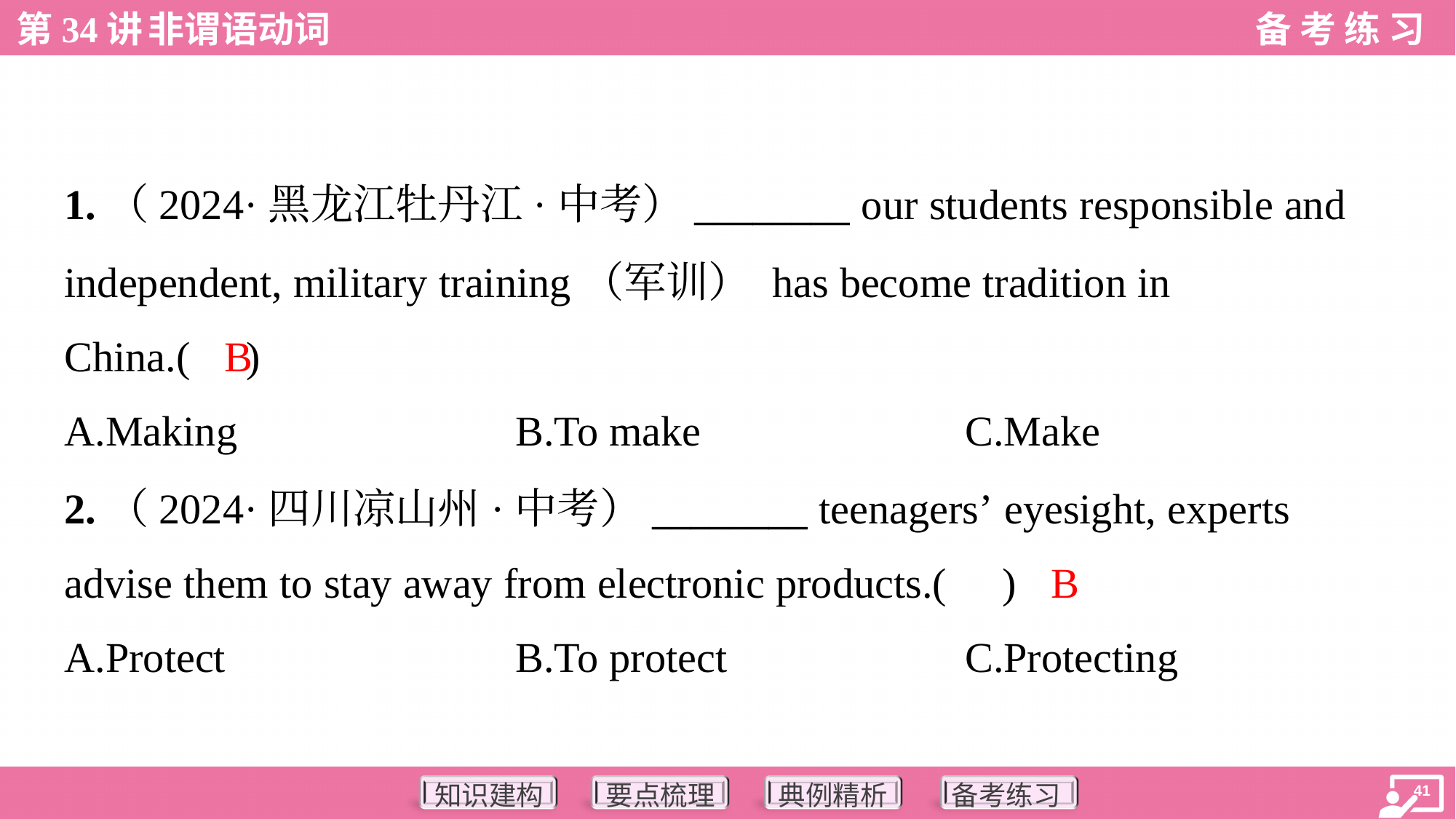

1.（2024·黑龙江牡丹江·中考）________ our students responsible and
independent, military training（军训） has become tradition in
China.(     )
B
A.Making	B.To make	C.Make
2.（2024·四川凉山州·中考）________ teenagers’ eyesight, experts
advise them to stay away from electronic products.(     )
B
A.Protect	B.To protect	C.Protecting